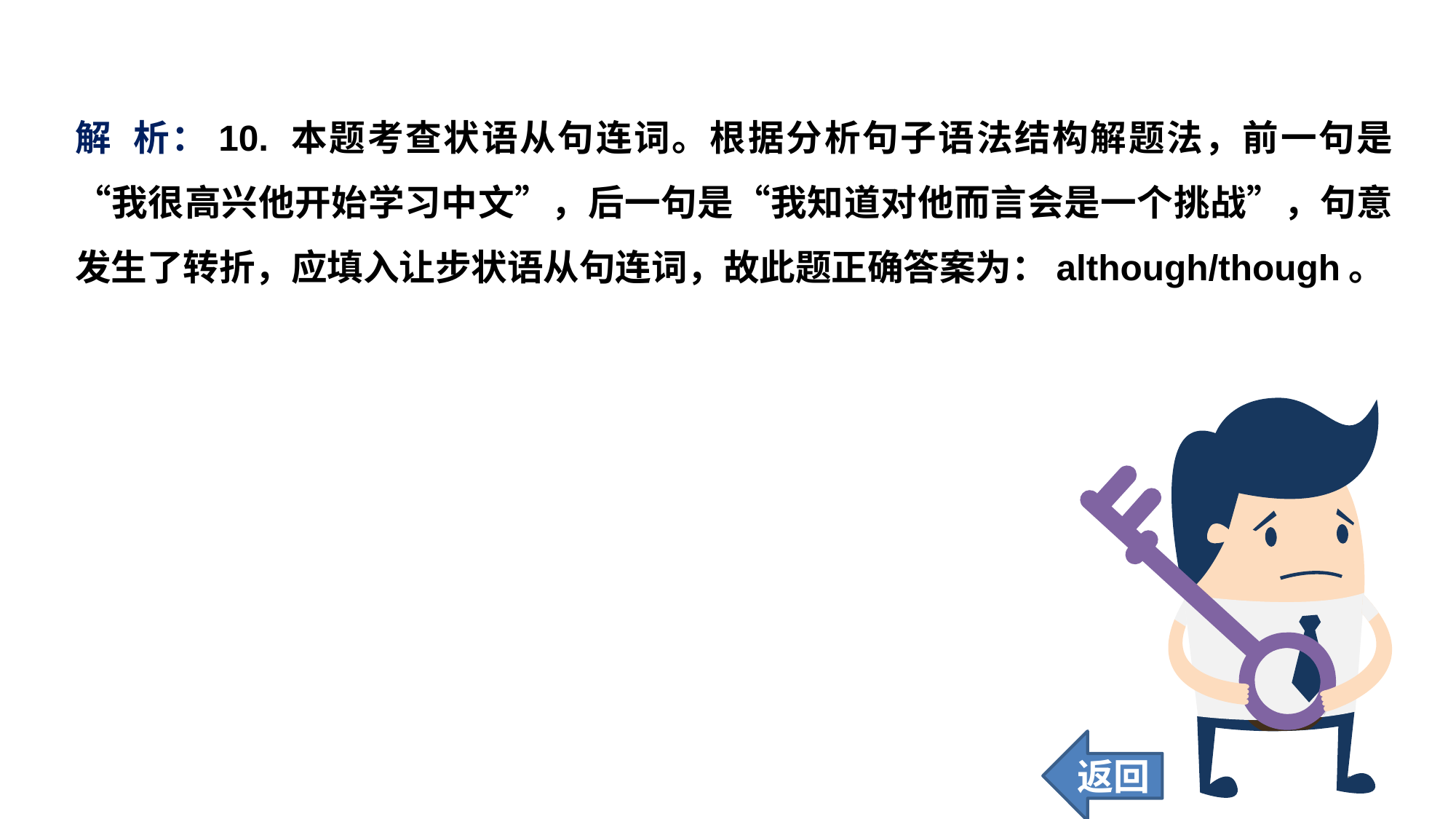

解  析：10. 本题考查状语从句连词。根据分析句子语法结构解题法，前一句是“我很高兴他开始学习中文”，后一句是“我知道对他而言会是一个挑战”，句意发生了转折，应填入让步状语从句连词，故此题正确答案为：although/though。

返回
157